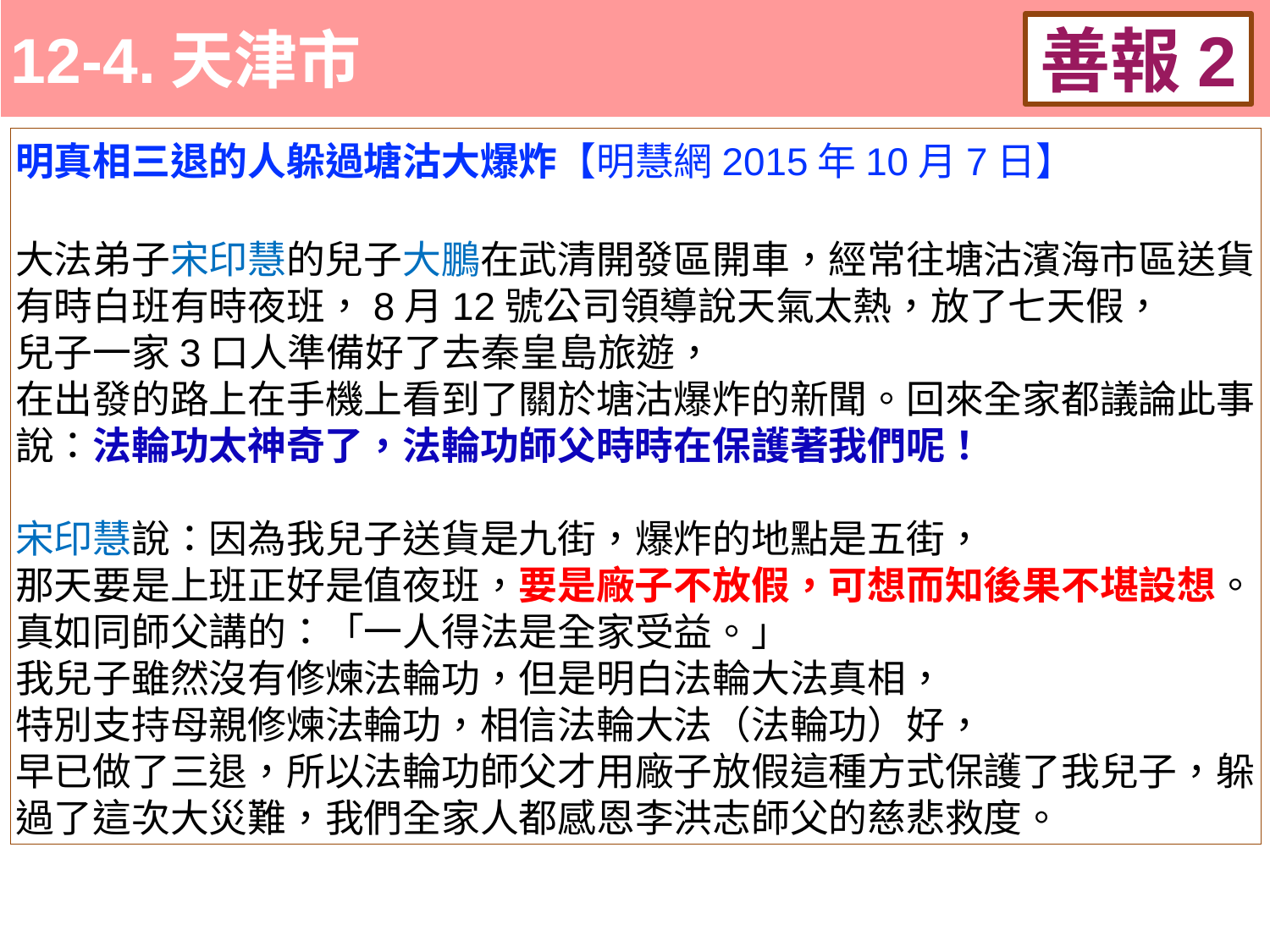

12-4.天津市
善報2
11-3. XX市官員惡報實例
明真相三退的人躲過塘沽大爆炸【明慧網2015年10月7日】

大法弟子宋印慧的兒子大鵬在武清開發區開車，經常往塘沽濱海市區送貨，有時白班有時夜班，8月12號公司領導說天氣太熱，放了七天假，
兒子一家3口人準備好了去秦皇島旅遊，
在出發的路上在手機上看到了關於塘沽爆炸的新聞。回來全家都議論此事說：法輪功太神奇了，法輪功師父時時在保護著我們呢！

宋印慧說：因為我兒子送貨是九街，爆炸的地點是五街，
那天要是上班正好是值夜班，要是廠子不放假，可想而知後果不堪設想。真如同師父講的：「一人得法是全家受益。」
我兒子雖然沒有修煉法輪功，但是明白法輪大法真相，
特別支持母親修煉法輪功，相信法輪大法（法輪功）好，
早已做了三退，所以法輪功師父才用廠子放假這種方式保護了我兒子，躲過了這次大災難，我們全家人都感恩李洪志師父的慈悲救度。